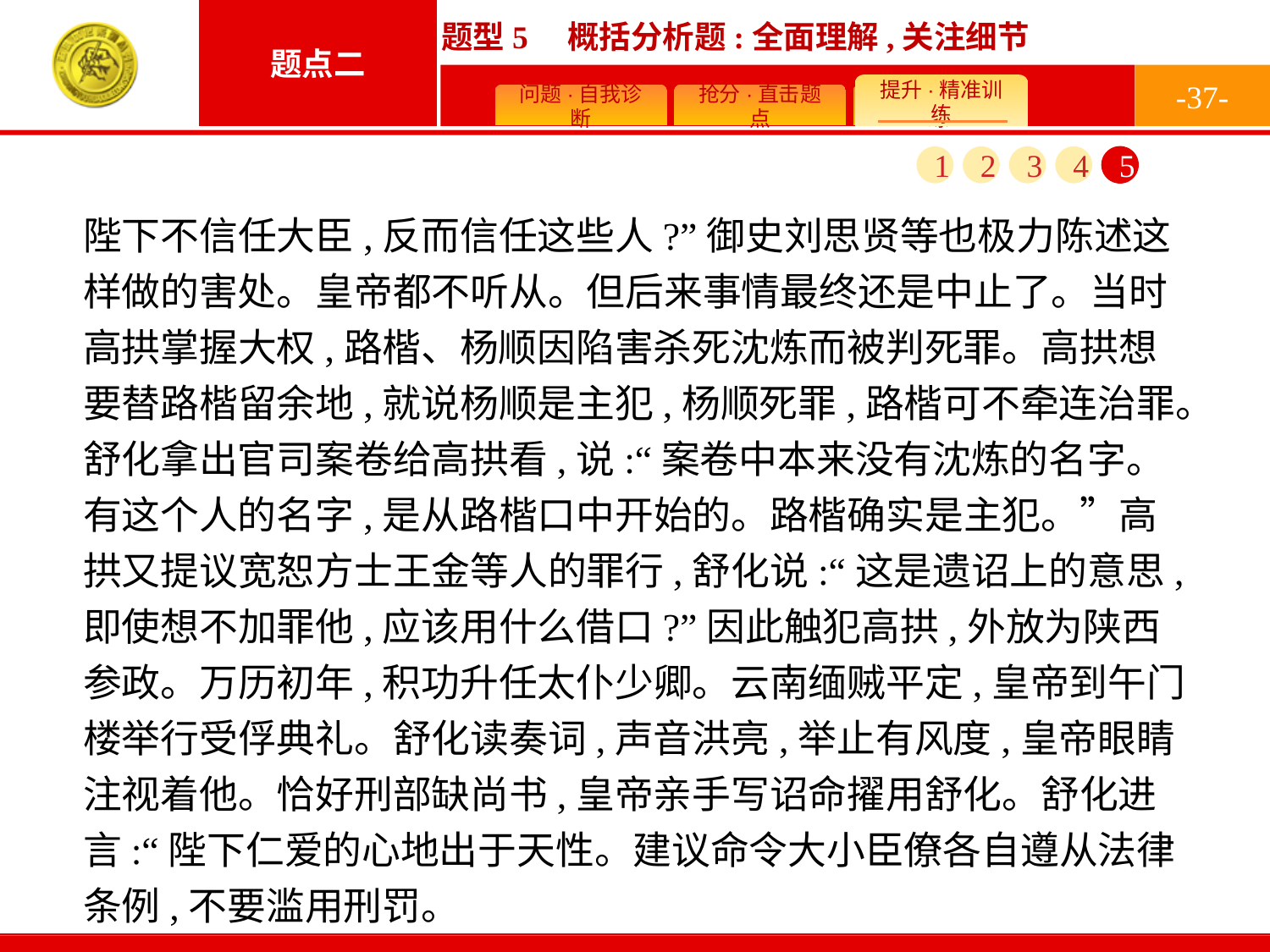

-37-
1
2
3
4
5
陛下不信任大臣,反而信任这些人?”御史刘思贤等也极力陈述这样做的害处。皇帝都不听从。但后来事情最终还是中止了。当时高拱掌握大权,路楷、杨顺因陷害杀死沈炼而被判死罪。高拱想要替路楷留余地,就说杨顺是主犯,杨顺死罪,路楷可不牵连治罪。舒化拿出官司案卷给高拱看,说:“案卷中本来没有沈炼的名字。有这个人的名字,是从路楷口中开始的。路楷确实是主犯。”高拱又提议宽恕方士王金等人的罪行,舒化说:“这是遗诏上的意思,即使想不加罪他,应该用什么借口?”因此触犯高拱,外放为陕西参政。万历初年,积功升任太仆少卿。云南缅贼平定,皇帝到午门楼举行受俘典礼。舒化读奏词,声音洪亮,举止有风度,皇帝眼睛注视着他。恰好刑部缺尚书,皇帝亲手写诏命擢用舒化。舒化进言:“陛下仁爱的心地出于天性。建议命令大小臣僚各自遵从法律条例,不要滥用刑罚。